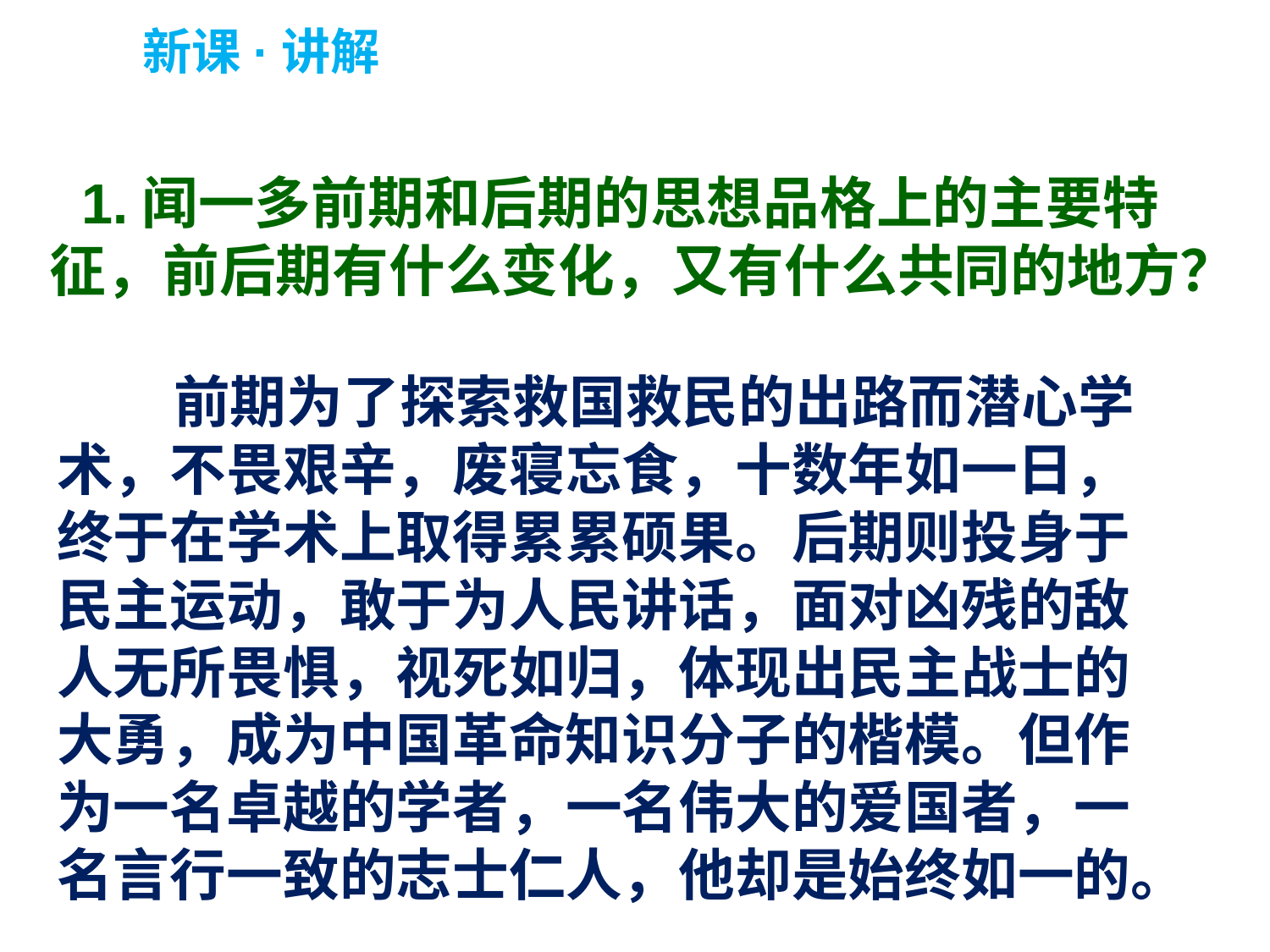

新课·讲解
  1.闻一多前期和后期的思想品格上的主要特征，前后期有什么变化，又有什么共同的地方？
        前期为了探索救国救民的出路而潜心学术，不畏艰辛，废寝忘食，十数年如一日，终于在学术上取得累累硕果。后期则投身于民主运动，敢于为人民讲话，面对凶残的敌人无所畏惧，视死如归，体现出民主战士的大勇，成为中国革命知识分子的楷模。但作为一名卓越的学者，一名伟大的爱国者，一名言行一致的志士仁人，他却是始终如一的。